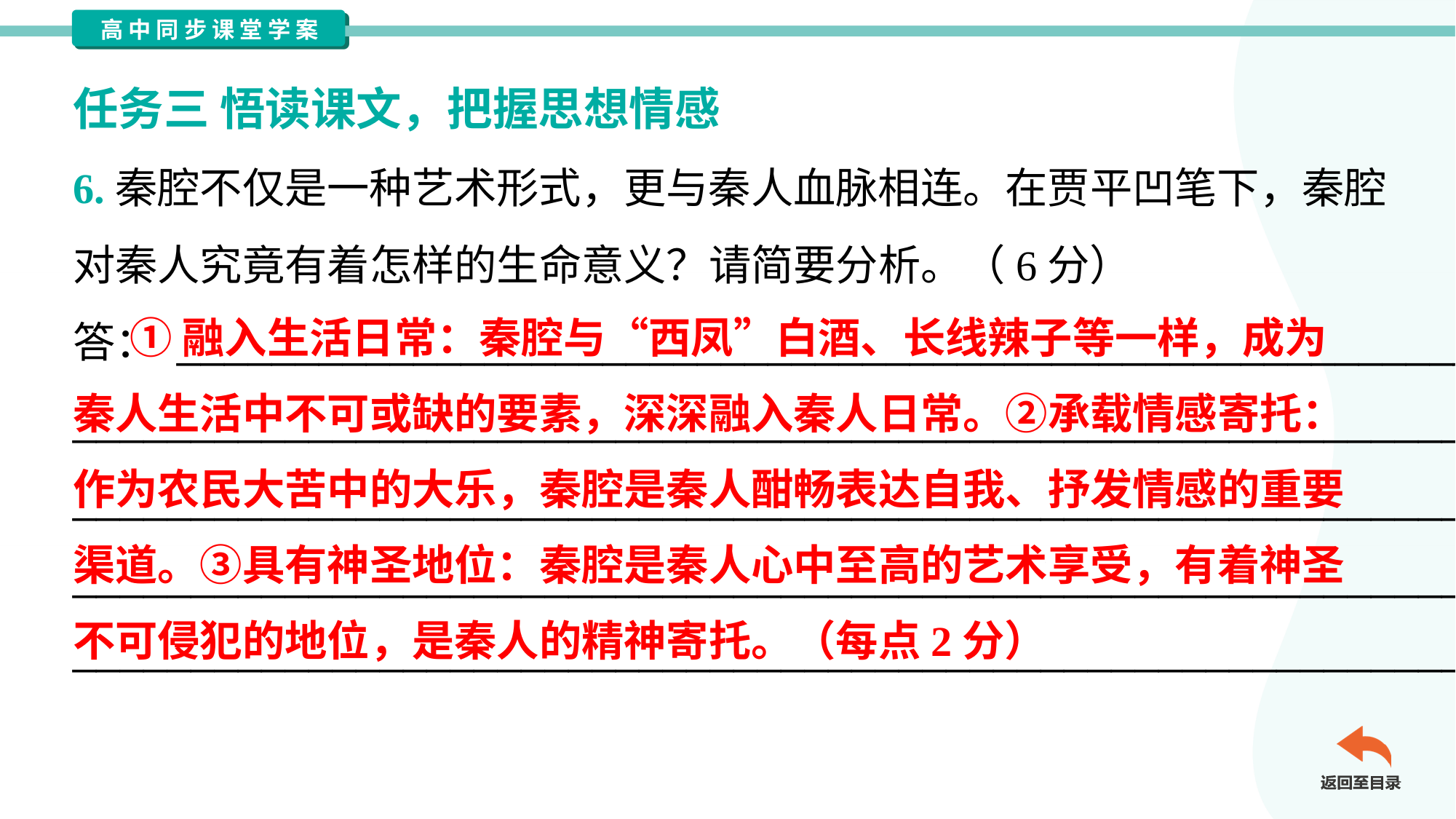

任务三 悟读课文，把握思想情感
6.秦腔不仅是一种艺术形式，更与秦人血脉相连。在贾平凹笔下，秦腔
对秦人究竟有着怎样的生命意义？请简要分析。（6分）
答： ________________________________________________________
_____________________________________________________________
_____________________________________________________________
_____________________________________________________________
_____________________________________________________________
      ①融入生活日常：秦腔与“西凤”白酒、长线辣子等一样，成为
秦人生活中不可或缺的要素，深深融入秦人日常。②承载情感寄托：
作为农民大苦中的大乐，秦腔是秦人酣畅表达自我、抒发情感的重要
渠道。③具有神圣地位：秦腔是秦人心中至高的艺术享受，有着神圣
不可侵犯的地位，是秦人的精神寄托。（每点2分）